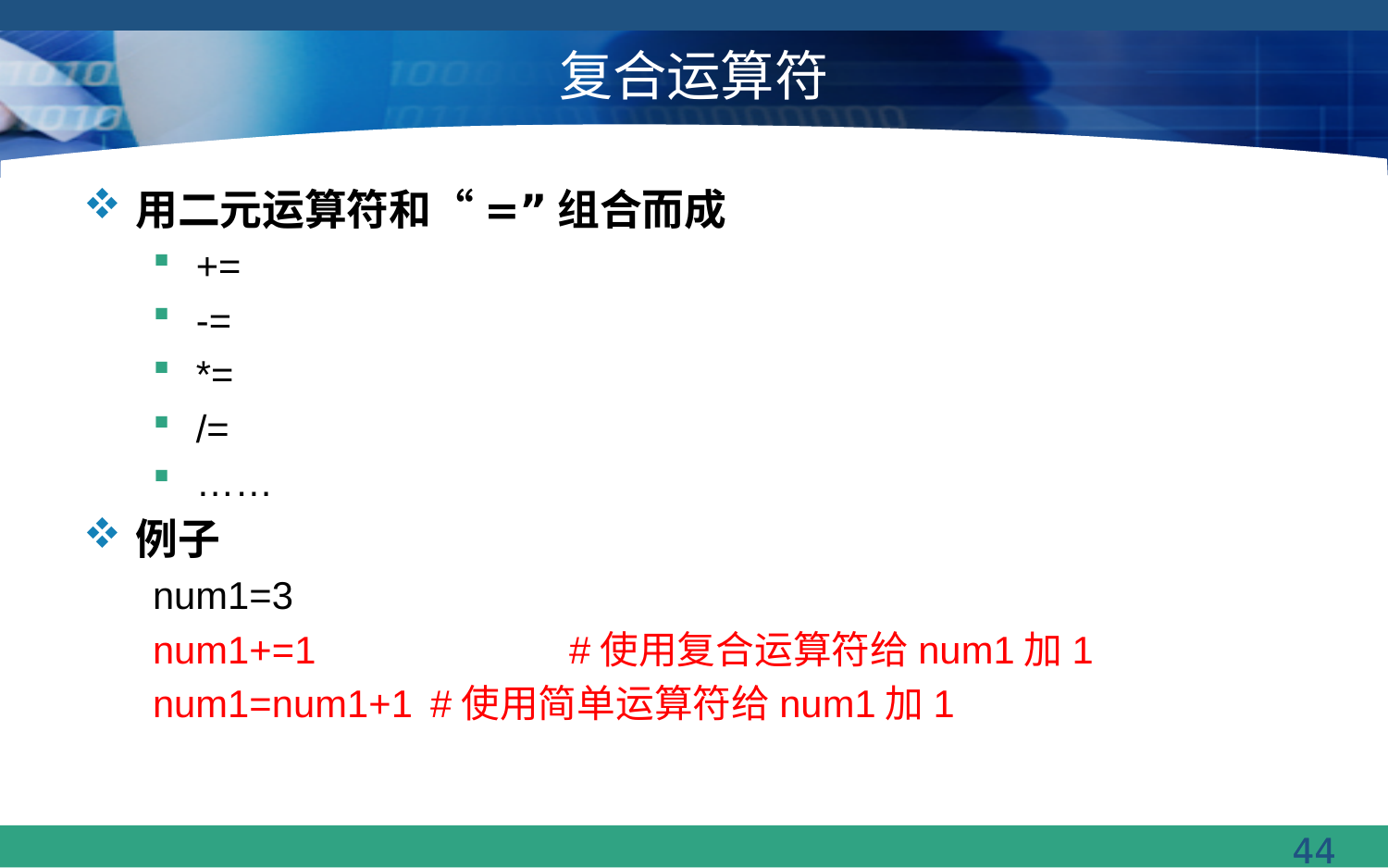

# 复合运算符
用二元运算符和“=”组合而成
+=
-=
*=
/=
……
例子
num1=3
num1+=1		#使用复合运算符给num1加1
num1=num1+1	#使用简单运算符给num1加1